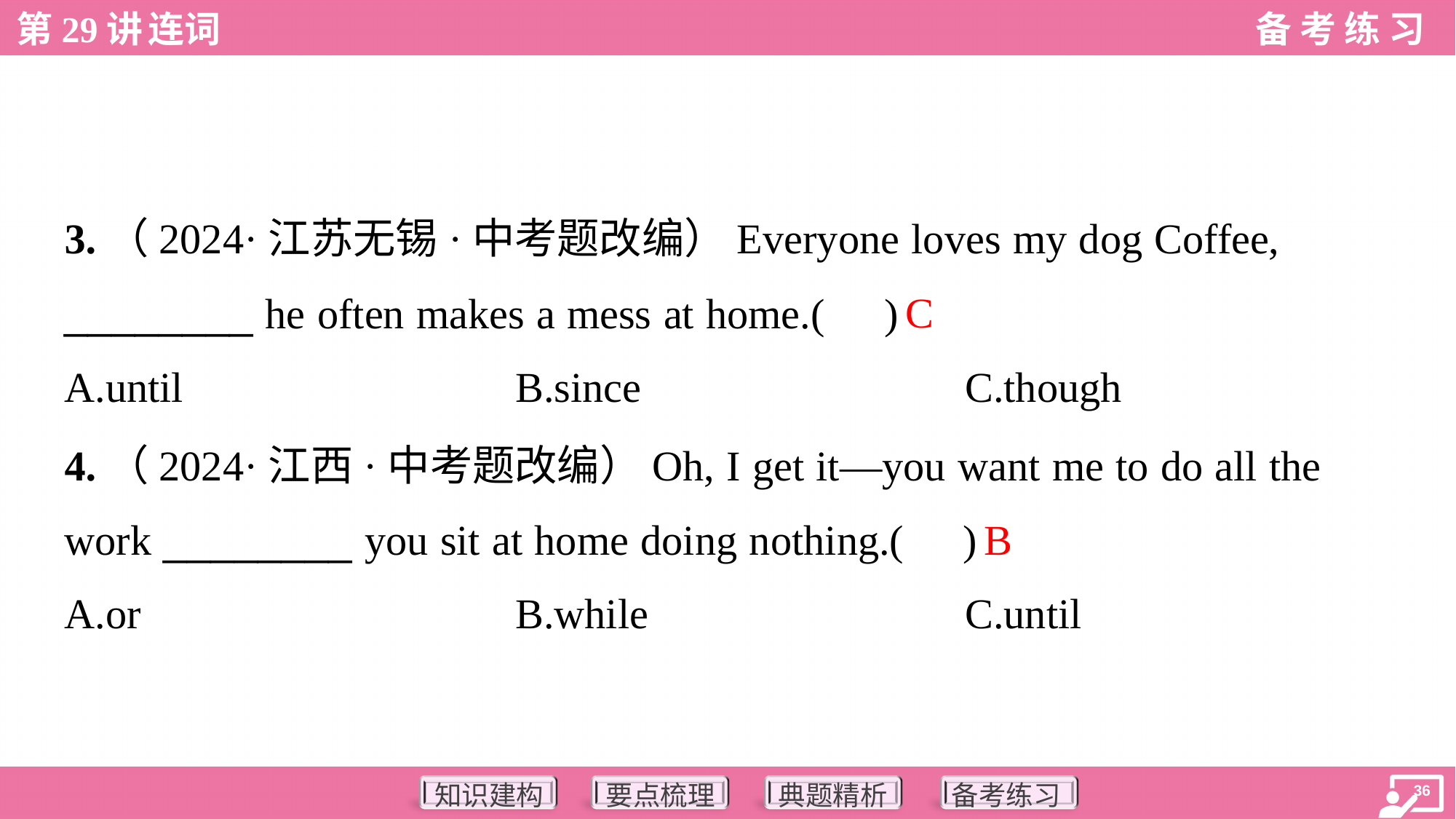

3.（2024·江苏无锡·中考题改编）Everyone loves my dog Coffee,
________ he often makes a mess at home.(     )
C
A.until	B.since	C.though
4.（2024·江西·中考题改编）Oh, I get it—you want me to do all the
work ________ you sit at home doing nothing.(     )
B
A.or	B.while	C.until